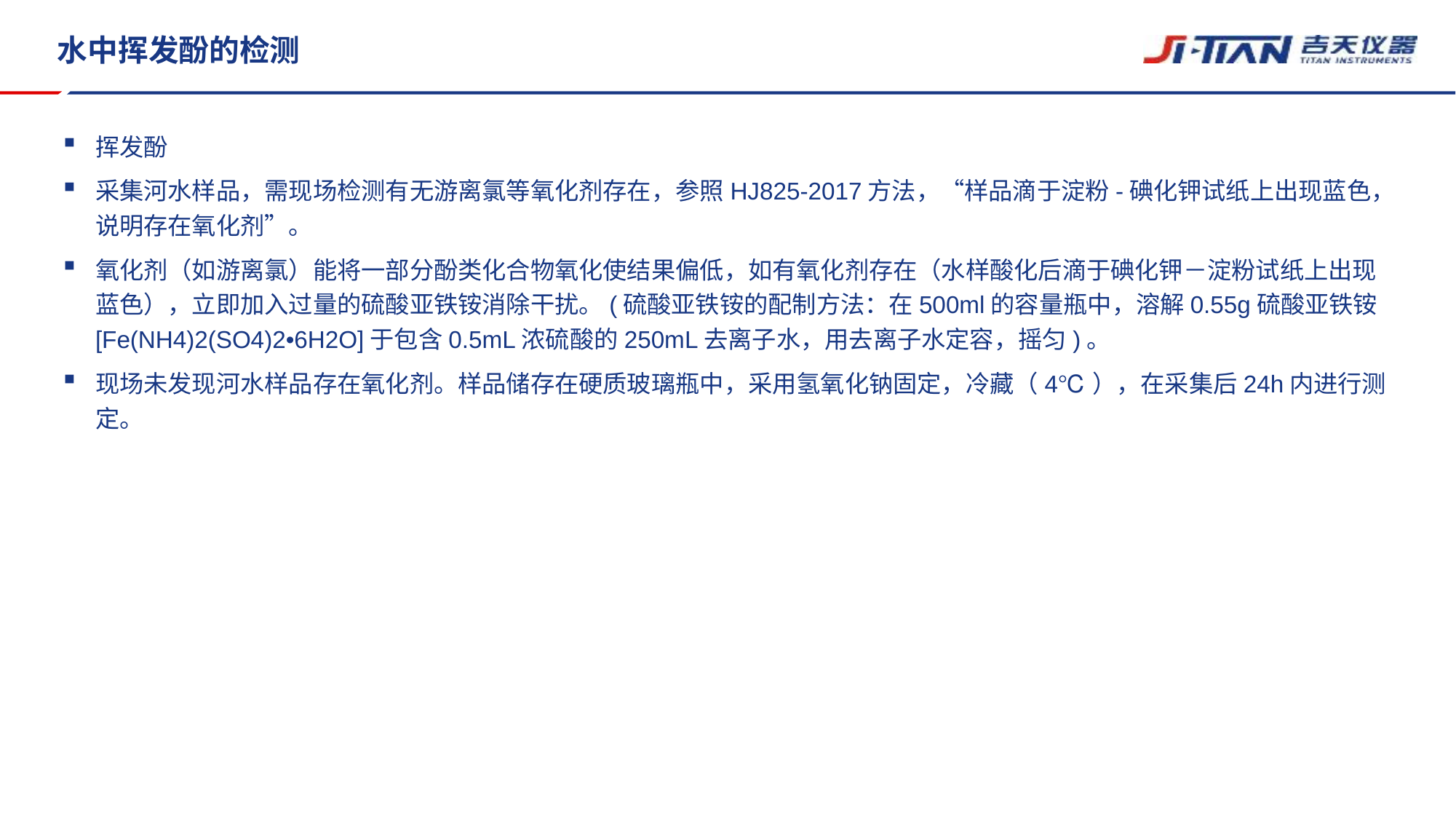

# 水中挥发酚的检测
挥发酚
采集河水样品，需现场检测有无游离氯等氧化剂存在，参照HJ825-2017方法，“样品滴于淀粉-碘化钾试纸上出现蓝色，说明存在氧化剂”。
氧化剂（如游离氯）能将一部分酚类化合物氧化使结果偏低，如有氧化剂存在（水样酸化后滴于碘化钾－淀粉试纸上出现蓝色），立即加入过量的硫酸亚铁铵消除干扰。(硫酸亚铁铵的配制方法：在500ml的容量瓶中，溶解0.55g硫酸亚铁铵[Fe(NH4)2(SO4)2•6H2O]于包含0.5mL浓硫酸的250mL去离子水，用去离子水定容，摇匀)。
现场未发现河水样品存在氧化剂。样品储存在硬质玻璃瓶中，采用氢氧化钠固定，冷藏（4℃），在采集后24h内进行测定。